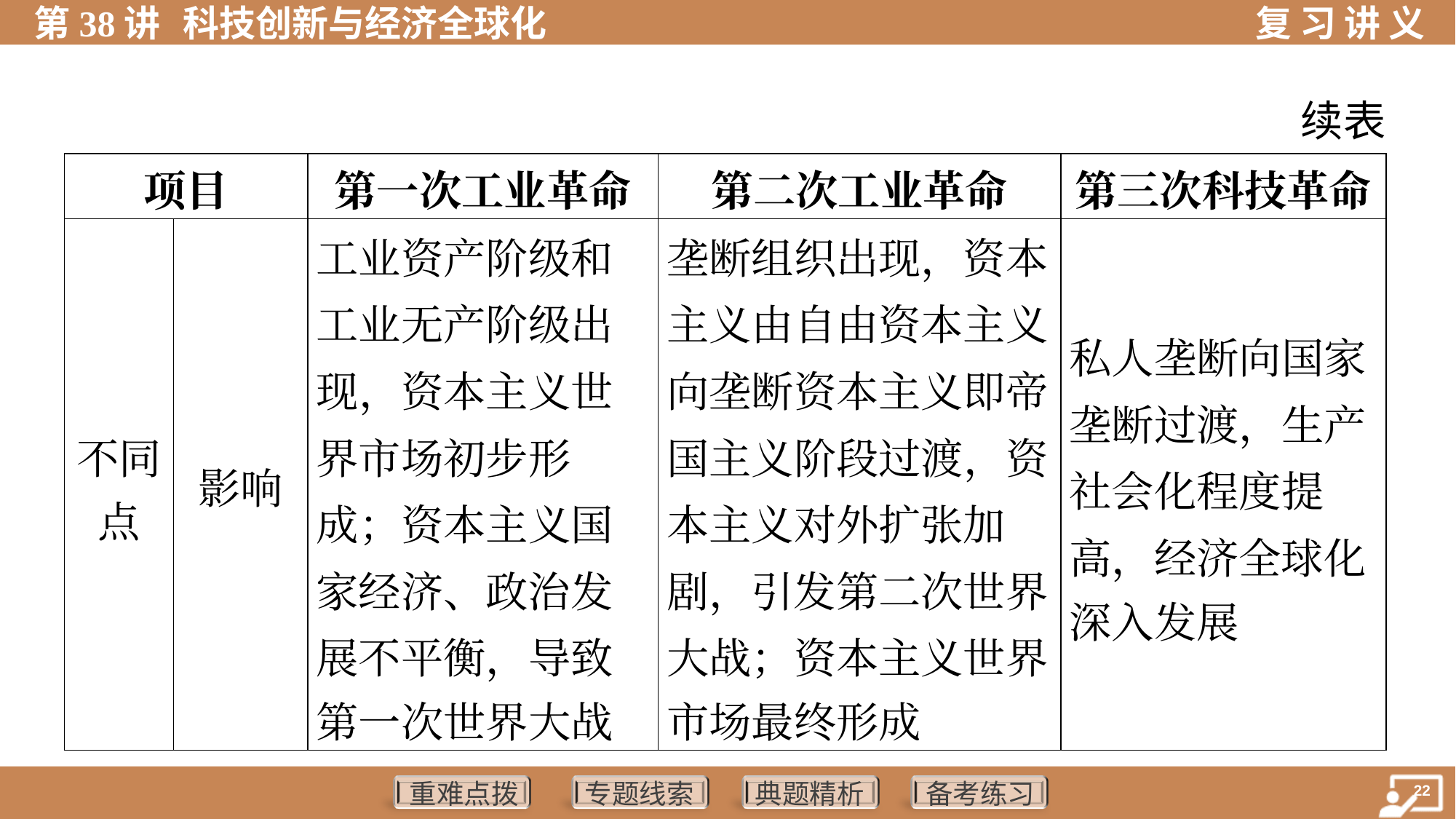

续表
| 项目 |  | 第一次工业革命 | 第二次工业革命 | 第三次科技革命 |
| --- | --- | --- | --- | --- |
| 不同 点 | 影响 | 工业资产阶级和 工业无产阶级出 现，资本主义世 界市场初步形 成；资本主义国 家经济、政治发 展不平衡，导致 第一次世界大战 | 垄断组织出现，资本 主义由自由资本主义 向垄断资本主义即帝 国主义阶段过渡，资 本主义对外扩张加 剧，引发第二次世界 大战；资本主义世界 市场最终形成 | 私人垄断向国家 垄断过渡，生产 社会化程度提 高，经济全球化 深入发展 |